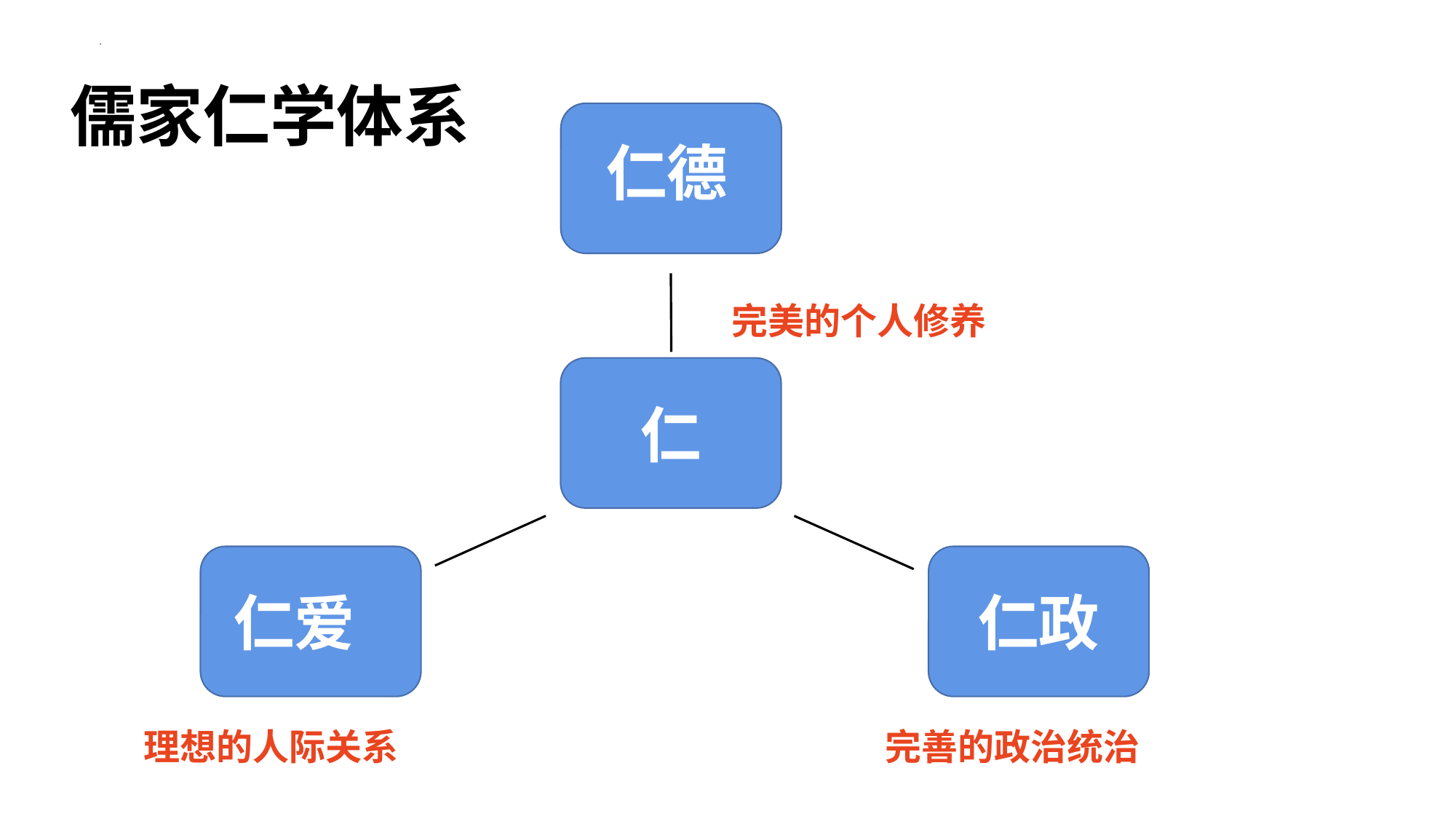

儒家仁学体系

仁德
完美的个人修养

仁

仁爱
仁政
理想的人际关系
完善的政治统治